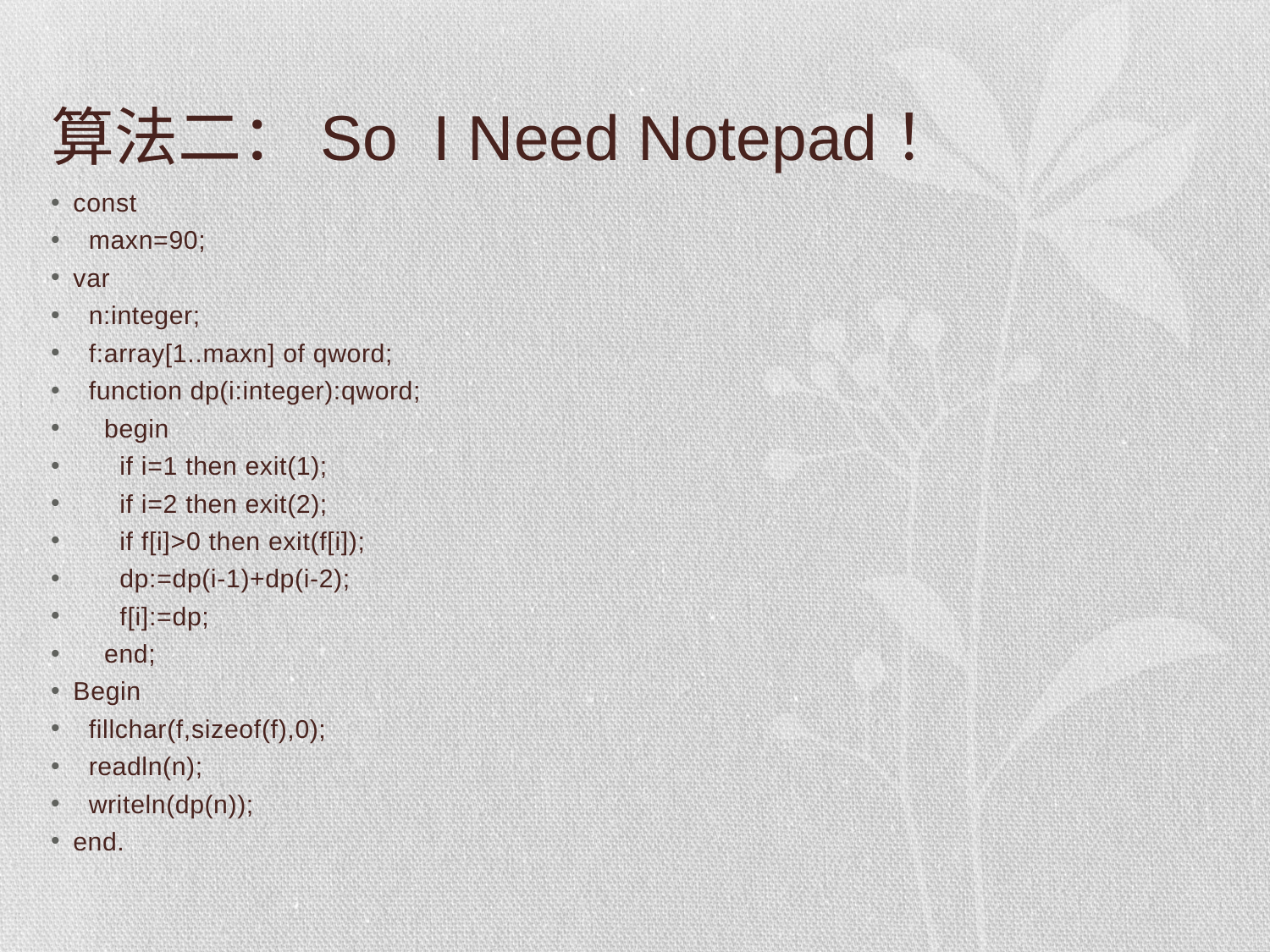

# 算法二：So  I Need Notepad！
const
  maxn=90;
var
  n:integer;
  f:array[1..maxn] of qword;
  function dp(i:integer):qword;
    begin
      if i=1 then exit(1);
      if i=2 then exit(2);
      if f[i]>0 then exit(f[i]);
      dp:=dp(i-1)+dp(i-2);
      f[i]:=dp;
    end;
Begin
  fillchar(f,sizeof(f),0);
  readln(n);
  writeln(dp(n));
end.